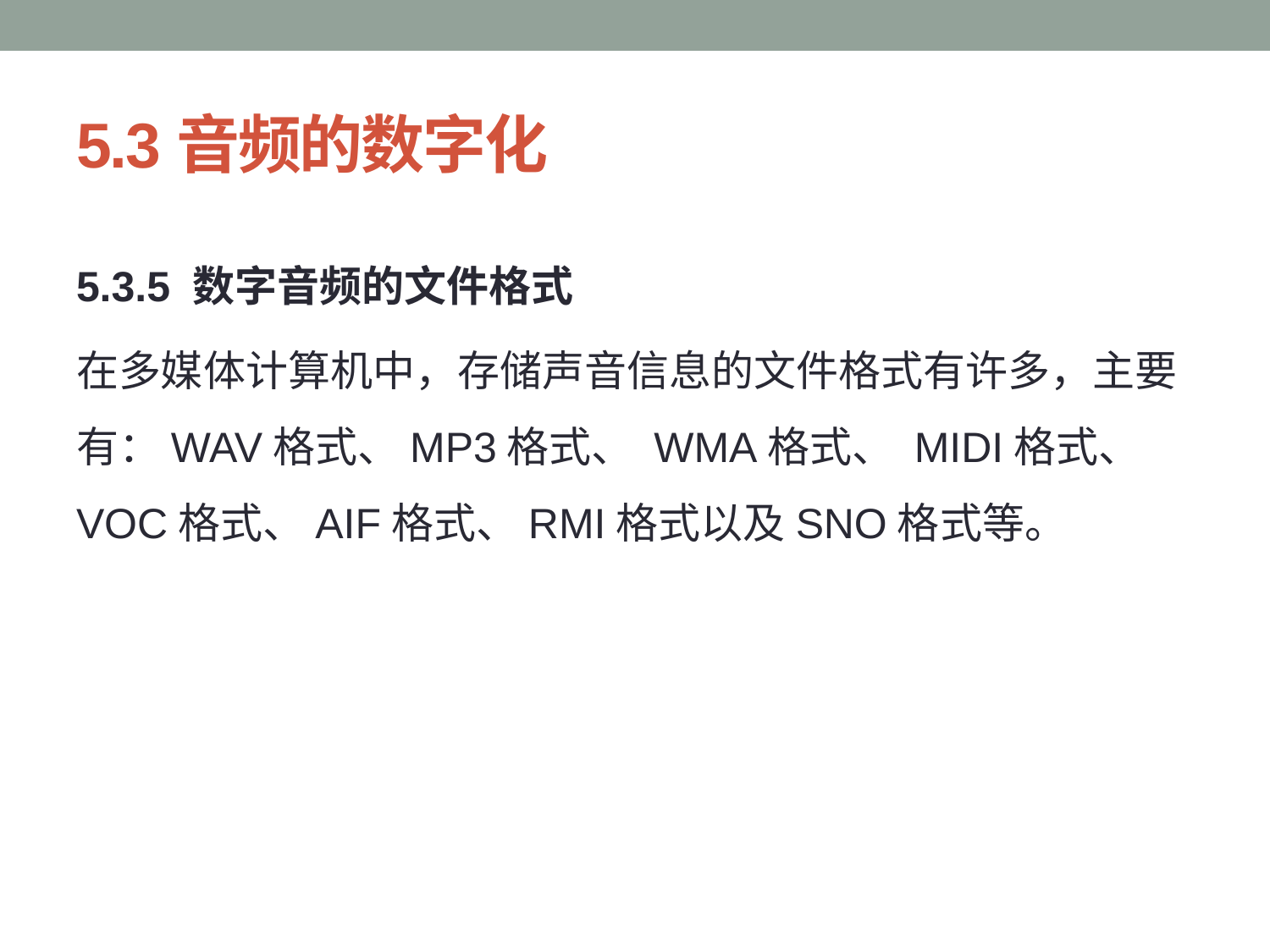

# 5.3音频的数字化
5.3.5 数字音频的文件格式
在多媒体计算机中，存储声音信息的文件格式有许多，主要有：WAV格式、MP3格式、 WMA格式、 MIDI格式、 VOC格式、AIF格式、RMI格式以及SNO格式等。